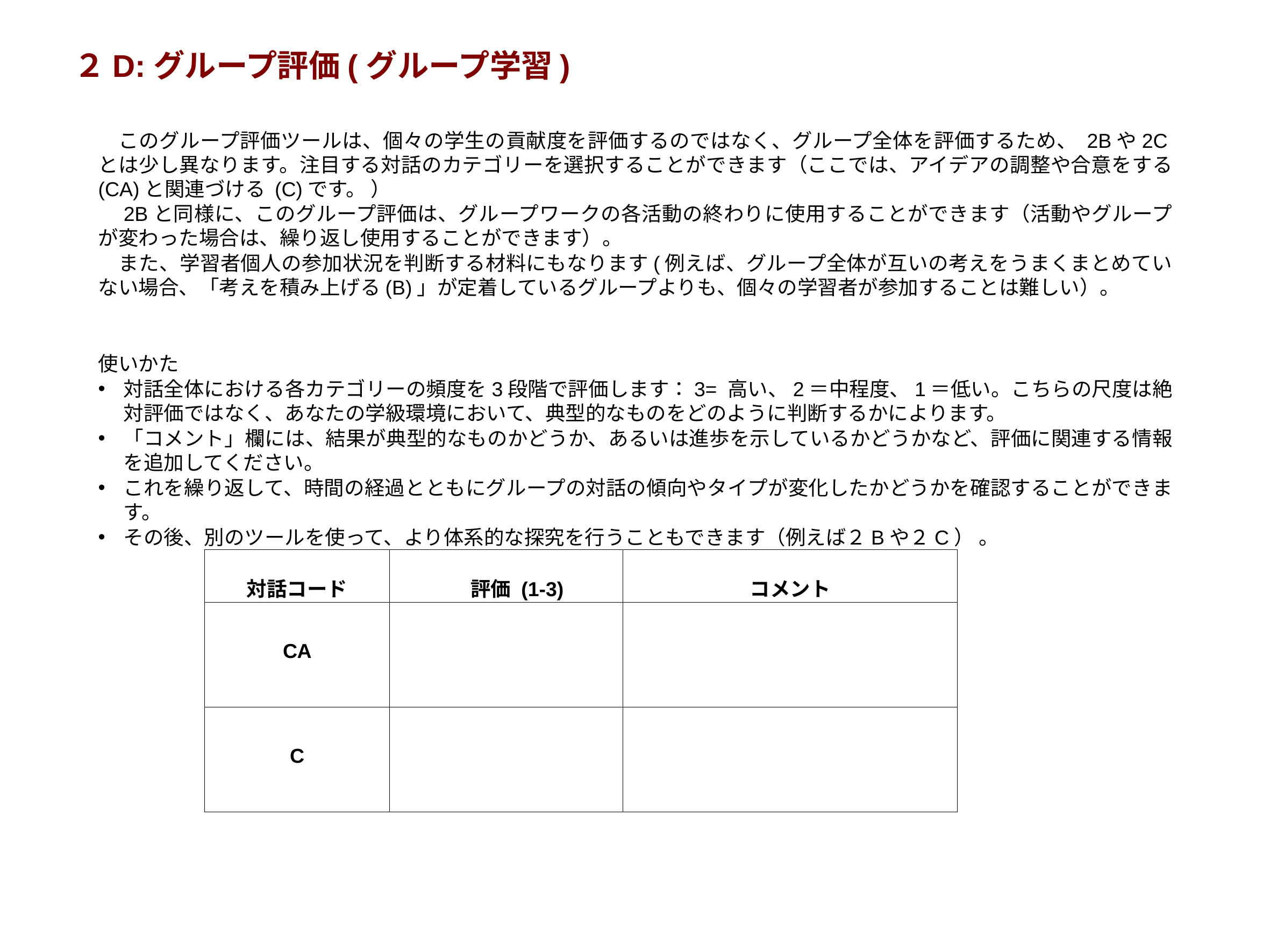

# ２D:グループ評価(グループ学習)
　このグループ評価ツールは、個々の学生の貢献度を評価するのではなく、グループ全体を評価するため、 2Bや2Cとは少し異なります。注目する対話のカテゴリーを選択することができます（ここでは、アイデアの調整や合意をする (CA)と関連づける (C)です。 ）
　2Bと同様に、このグループ評価は、グループワークの各活動の終わりに使用することができます（活動やグループが変わった場合は、繰り返し使用することができます）。
　また、学習者個人の参加状況を判断する材料にもなります(例えば、グループ全体が互いの考えをうまくまとめていない場合、「考えを積み上げる(B)」が定着しているグループよりも、個々の学習者が参加することは難しい）。

使いかた
対話全体における各カテゴリーの頻度を3段階で評価します：3= 高い、2＝中程度、1＝低い。こちらの尺度は絶対評価ではなく、あなたの学級環境において、典型的なものをどのように判断するかによります。
「コメント」欄には、結果が典型的なものかどうか、あるいは進歩を示しているかどうかなど、評価に関連する情報を追加してください。
これを繰り返して、時間の経過とともにグループの対話の傾向やタイプが変化したかどうかを確認することができます。
その後、別のツールを使って、より体系的な探究を行うこともできます（例えば２Bや２C） 。

| 対話コード | 評価 (1-3) | コメント |
| --- | --- | --- |
| CA |  |  |
| C |  |  |